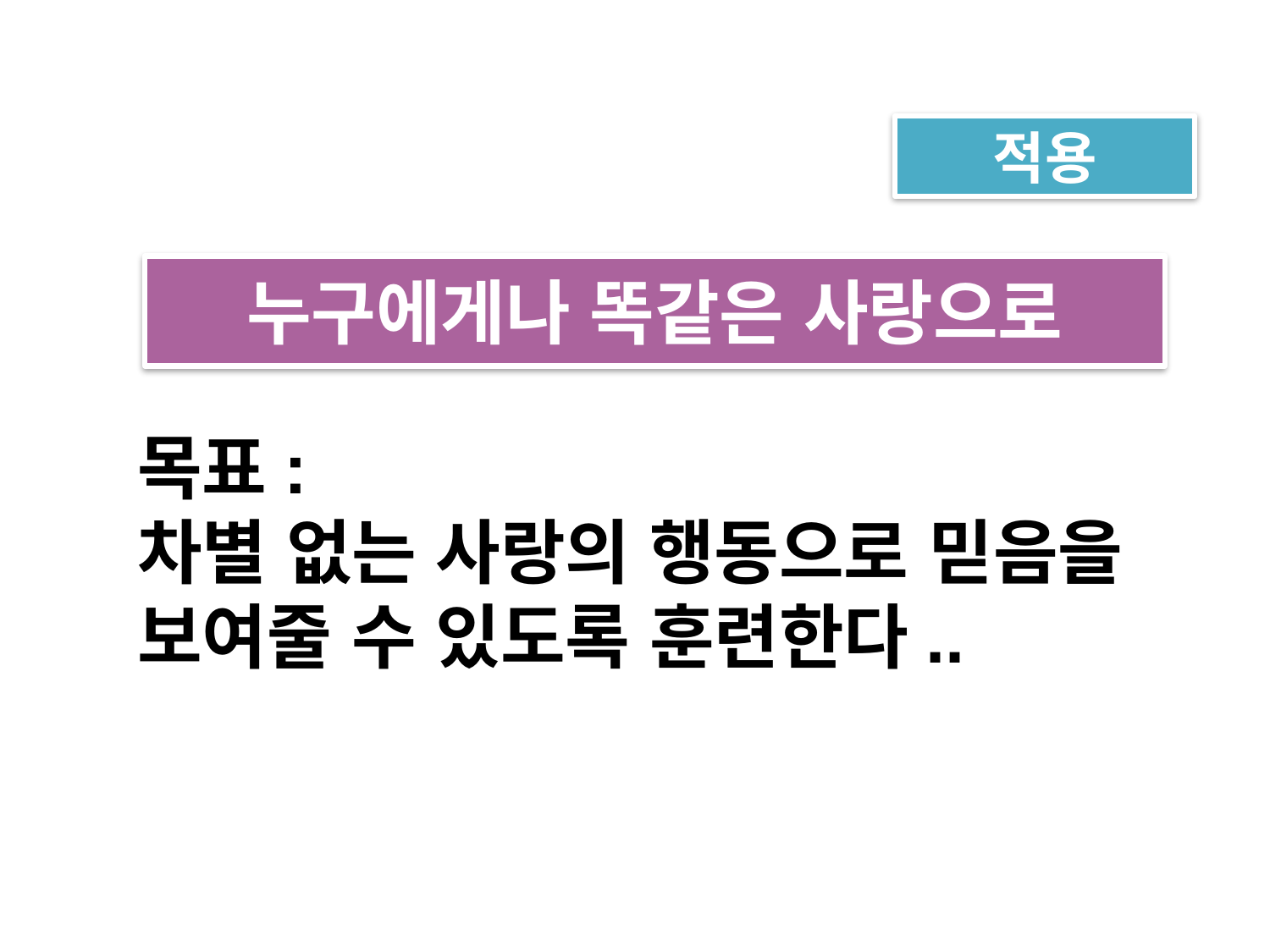

적용
누구에게나 똑같은 사랑으로
목표:
차별 없는 사랑의 행동으로 믿음을 보여줄 수 있도록 훈련한다..